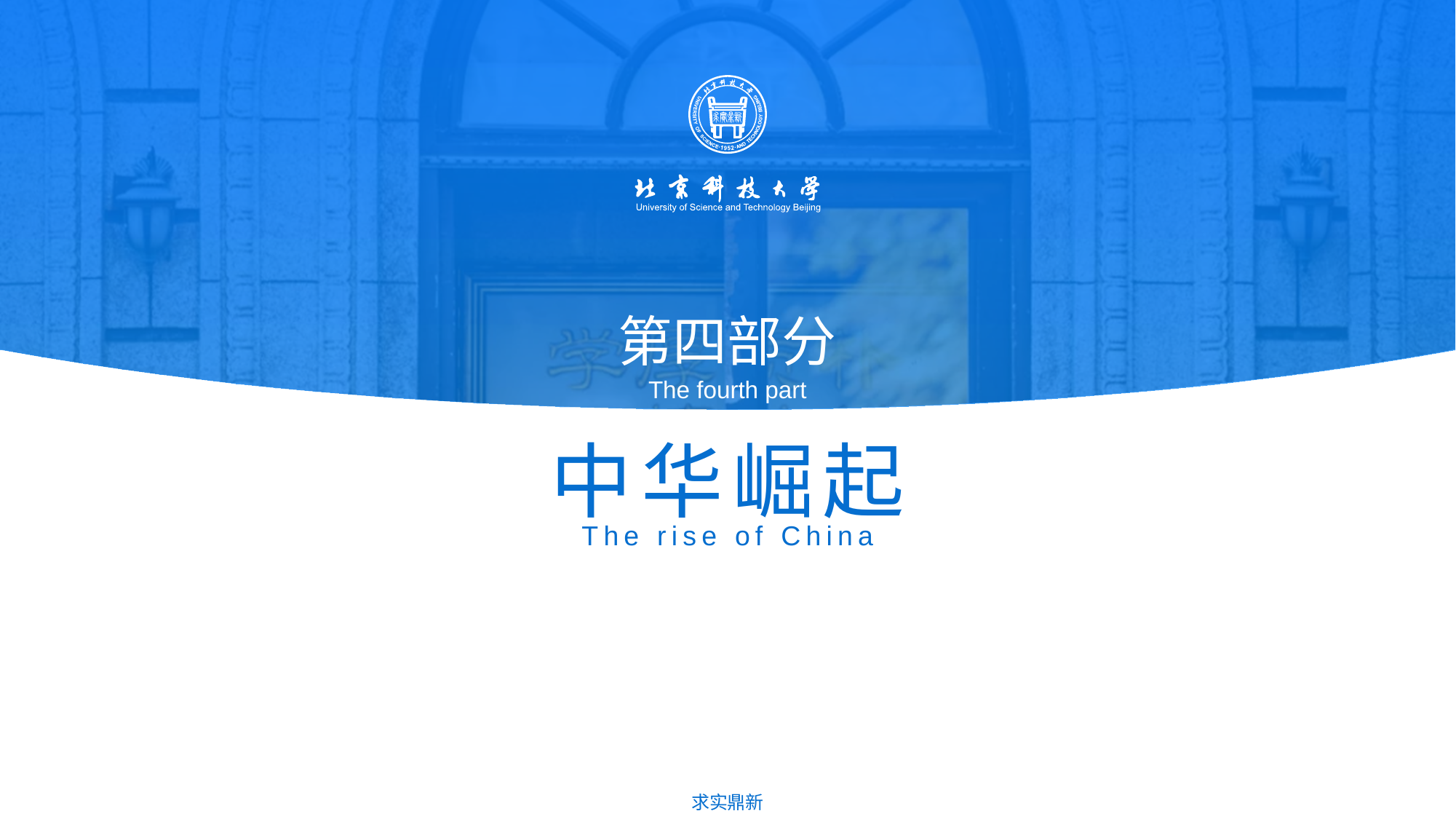

第四部分
The fourth part
中华崛起
The rise of China
求实鼎新